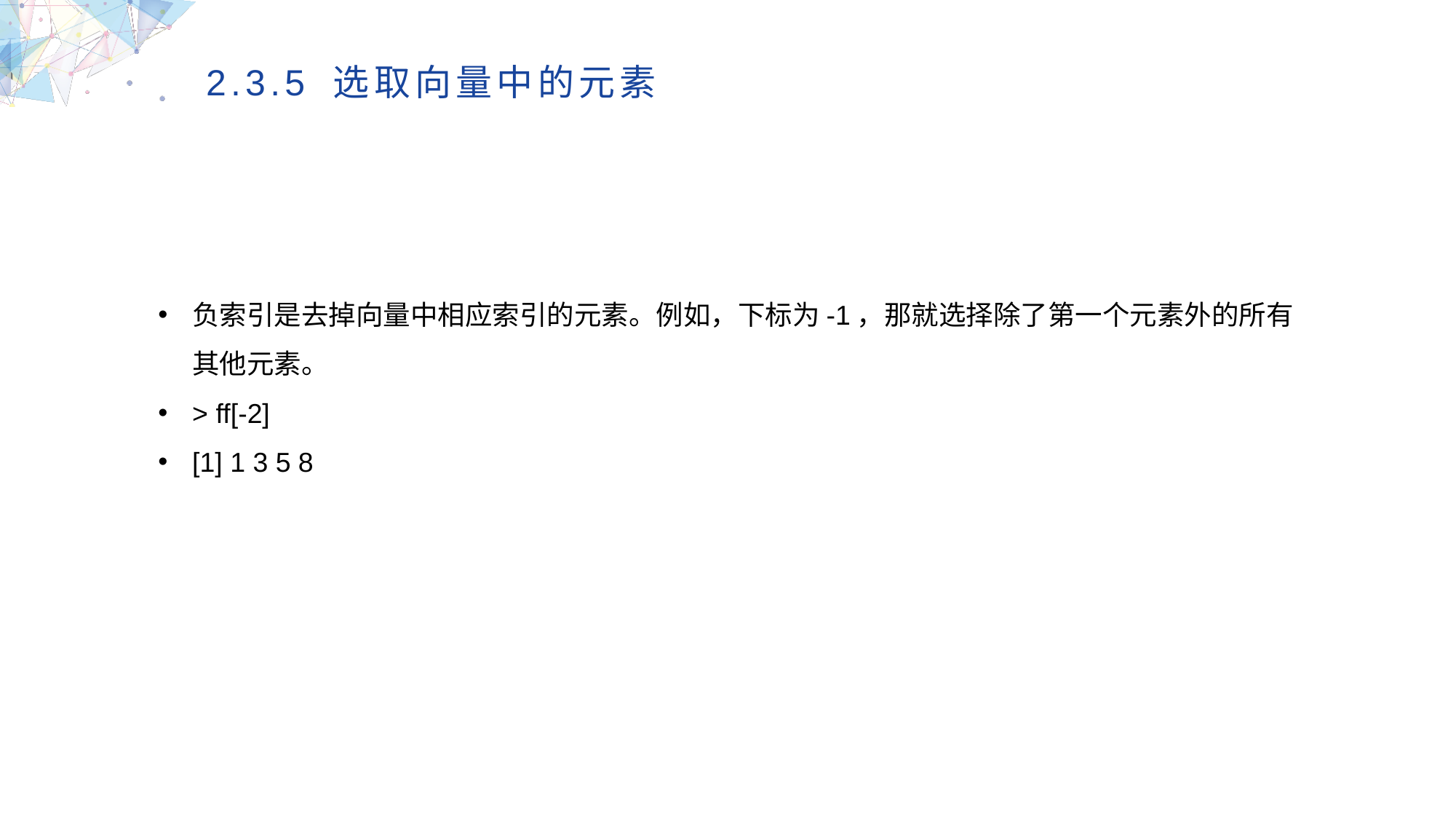

2.3.5 选取向量中的元素
负索引是去掉向量中相应索引的元素。例如，下标为-1，那就选择除了第一个元素外的所有其他元素。
> ff[-2]
[1] 1 3 5 8

MULTIPURPOSE PRESENTATION TEMPLATE | UNIQUE DESIGN
Welcome Message
Please replace text, click add relevant headline, modify the text content, also can copy your content to this directly. Please replace text, click add relevant headline, modify the text content, also can copy your content to this directly.